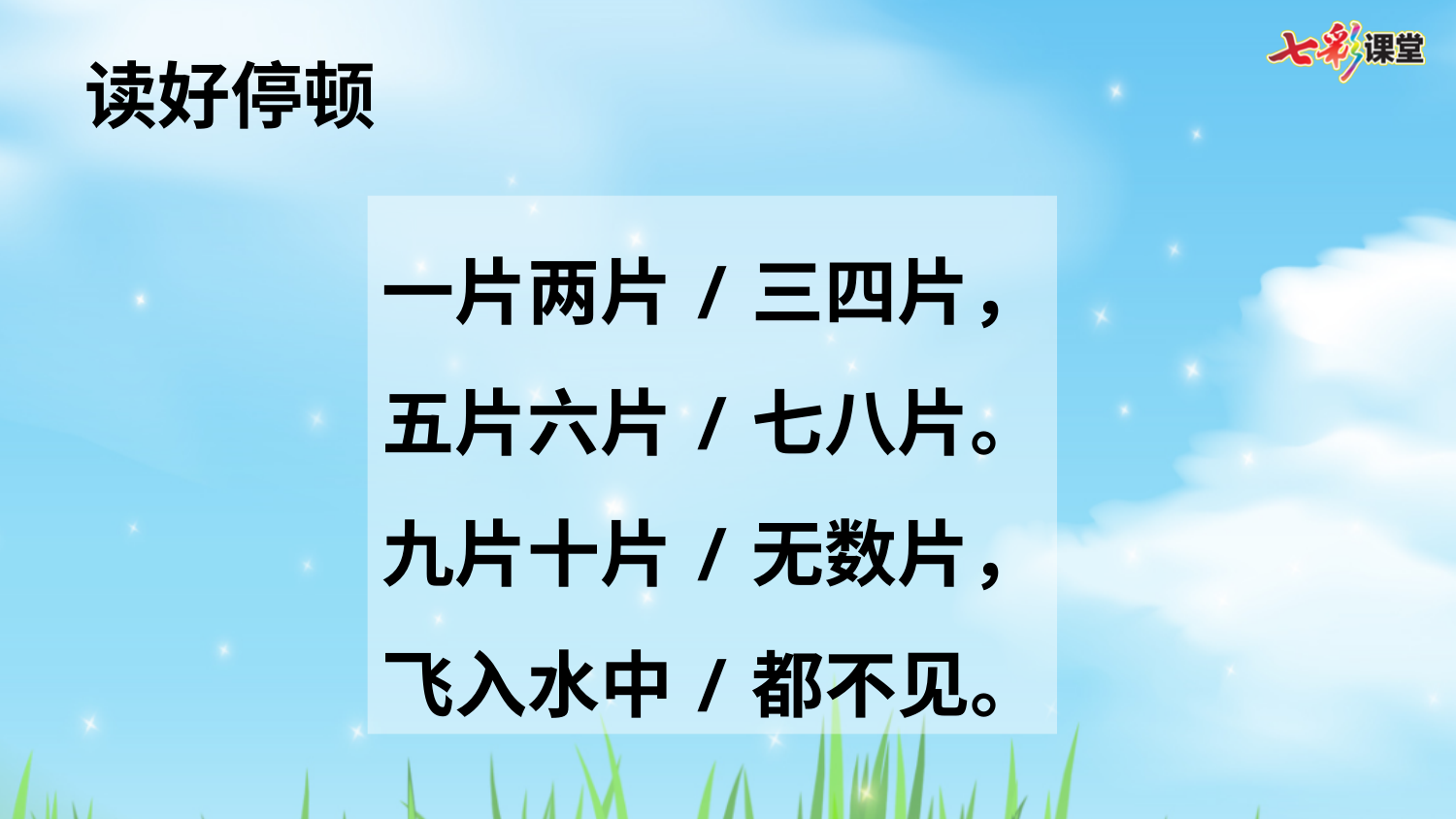

读好停顿
一片两片/三四片，
五片六片/七八片。
九片十片/无数片，
飞入水中/都不见。